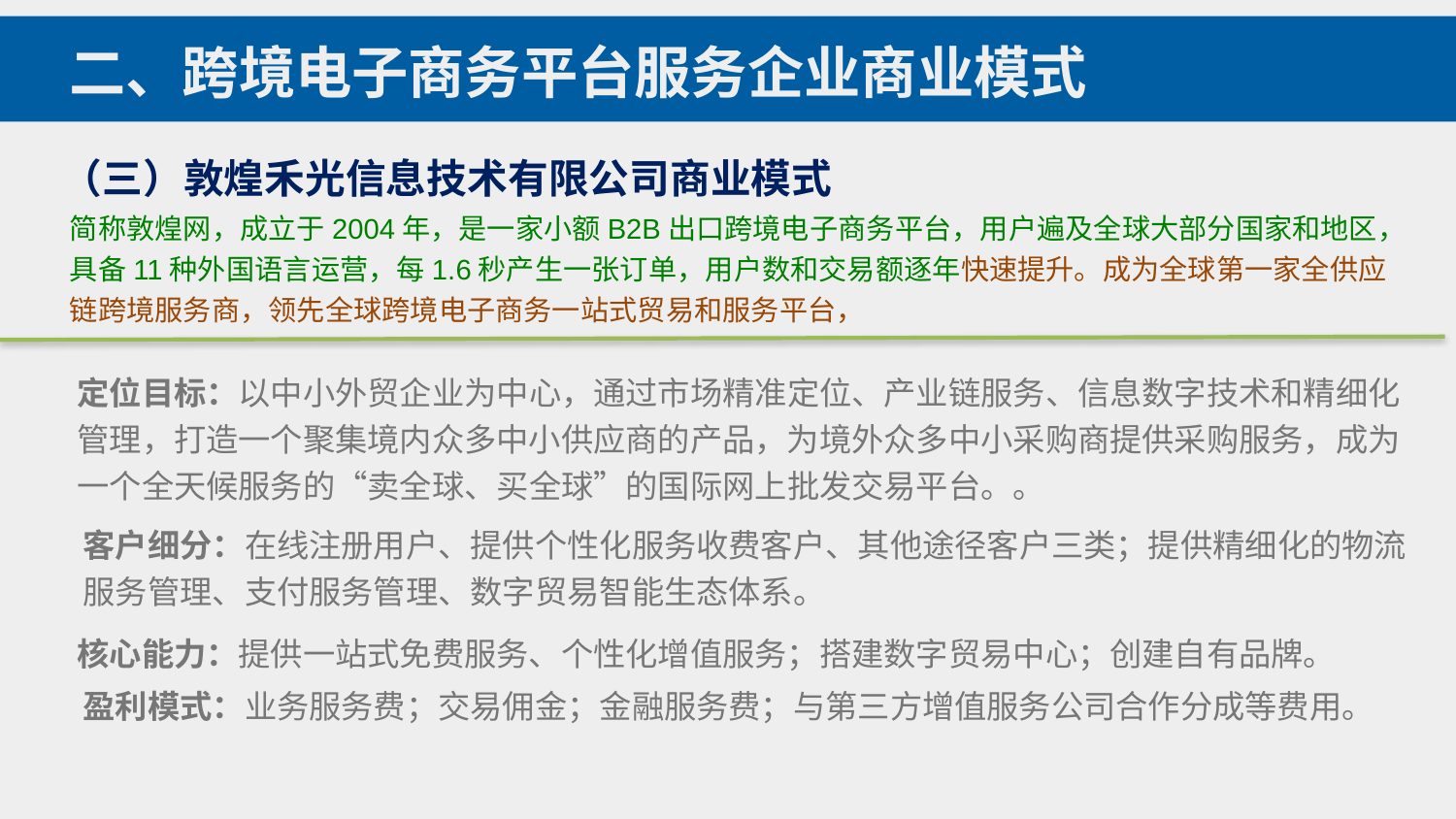

二、跨境电子商务平台服务企业商业模式
（三）敦煌禾光信息技术有限公司商业模式
简称敦煌网，成立于2004年，是一家小额B2B出口跨境电子商务平台，用户遍及全球大部分国家和地区，具备11种外国语言运营，每1.6秒产生一张订单，用户数和交易额逐年快速提升。成为全球第一家全供应链跨境服务商，领先全球跨境电子商务一站式贸易和服务平台，
定位目标：以中小外贸企业为中心，通过市场精准定位、产业链服务、信息数字技术和精细化管理，打造一个聚集境内众多中小供应商的产品，为境外众多中小采购商提供采购服务，成为一个全天候服务的“卖全球、买全球”的国际网上批发交易平台。。
客户细分：在线注册用户、提供个性化服务收费客户、其他途径客户三类；提供精细化的物流服务管理、支付服务管理、数字贸易智能生态体系。
核心能力：提供一站式免费服务、个性化增值服务；搭建数字贸易中心；创建自有品牌。
盈利模式：业务服务费；交易佣金；金融服务费；与第三方增值服务公司合作分成等费用。